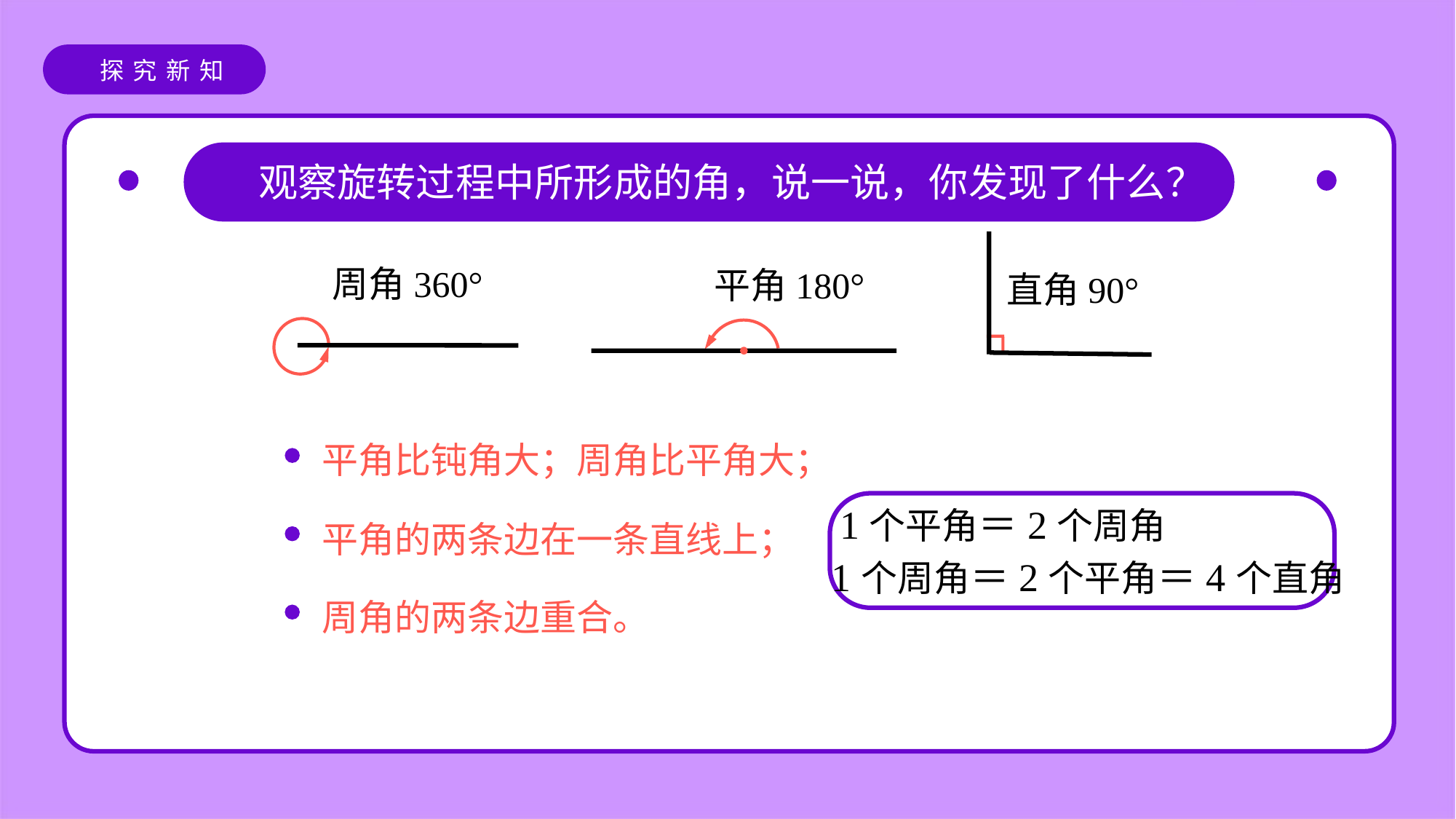

观察旋转过程中所形成的角，说一说，你发现了什么？

周角360°
平角180°
直角90°

平角比钝角大；周角比平角大；

1个平角＝2个周角
平角的两条边在一条直线上；

1个周角＝2个平角＝4个直角
周角的两条边重合。